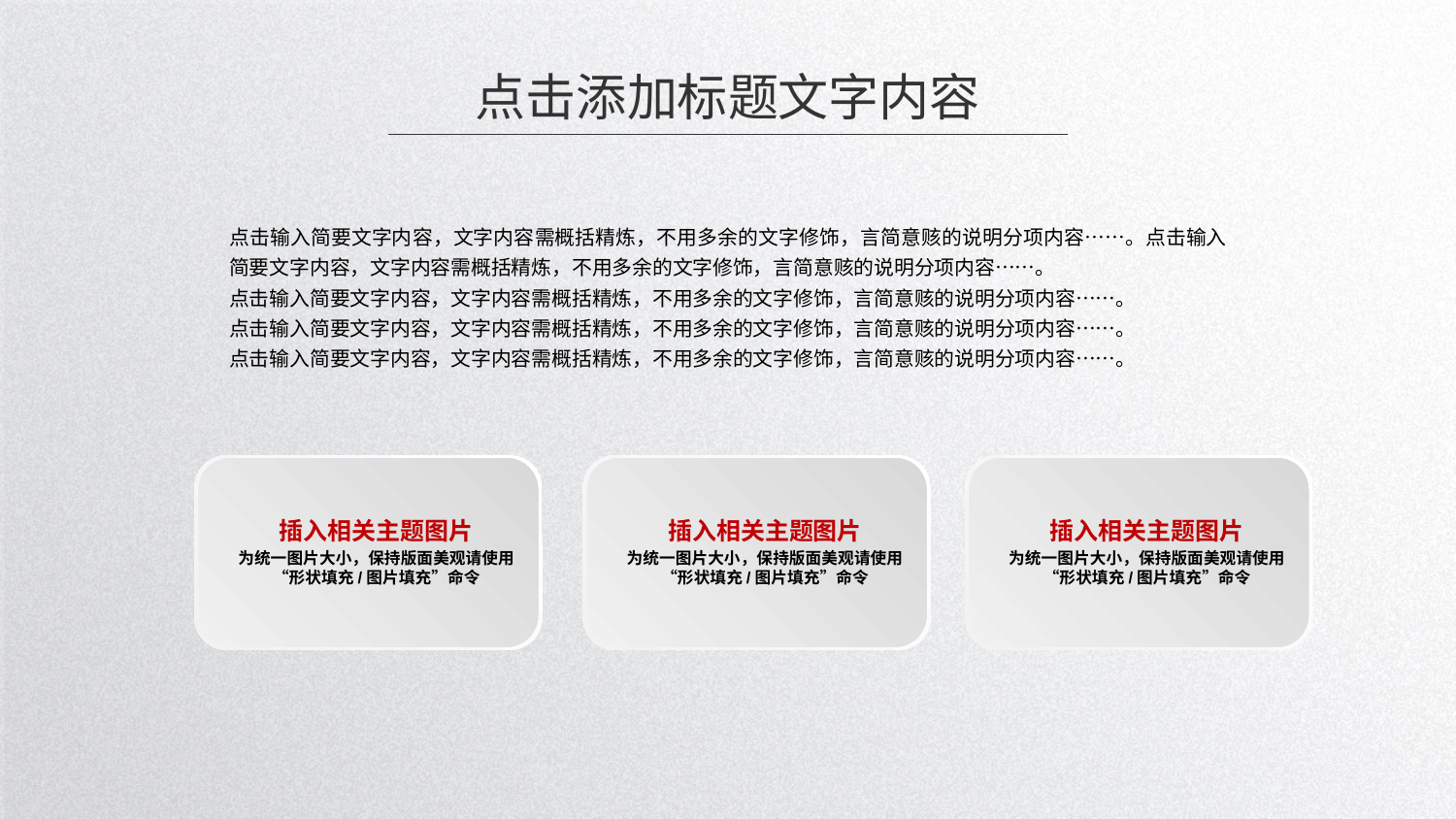

点击添加标题文字内容
点击输入简要文字内容，文字内容需概括精炼，不用多余的文字修饰，言简意赅的说明分项内容……。点击输入简要文字内容，文字内容需概括精炼，不用多余的文字修饰，言简意赅的说明分项内容……。
点击输入简要文字内容，文字内容需概括精炼，不用多余的文字修饰，言简意赅的说明分项内容……。
点击输入简要文字内容，文字内容需概括精炼，不用多余的文字修饰，言简意赅的说明分项内容……。
点击输入简要文字内容，文字内容需概括精炼，不用多余的文字修饰，言简意赅的说明分项内容……。

插入相关主题图片
为统一图片大小，保持版面美观请使用 “形状填充/图片填充”命令

插入相关主题图片
为统一图片大小，保持版面美观请使用 “形状填充/图片填充”命令

插入相关主题图片
为统一图片大小，保持版面美观请使用 “形状填充/图片填充”命令